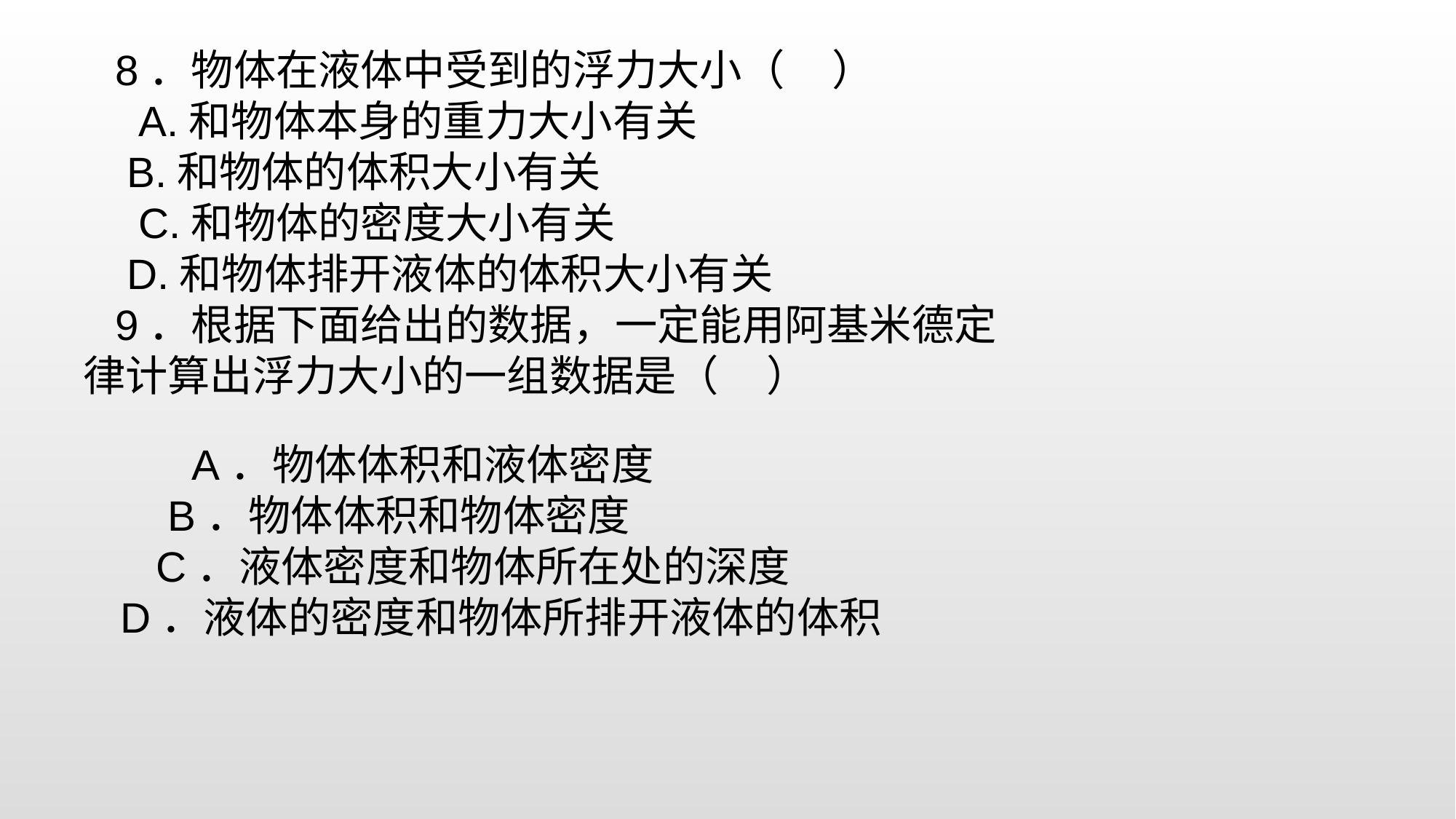

8．物体在液体中受到的浮力大小（     ）
  A.和物体本身的重力大小有关
 B.和物体的体积大小有关
  C.和物体的密度大小有关
 D.和物体排开液体的体积大小有关
9．根据下面给出的数据，一定能用阿基米德定律计算出浮力大小的一组数据是（     ）

    A．物体体积和液体密度
  B．物体体积和物体密度
 C．液体密度和物体所在处的深度             D．液体的密度和物体所排开液体的体积